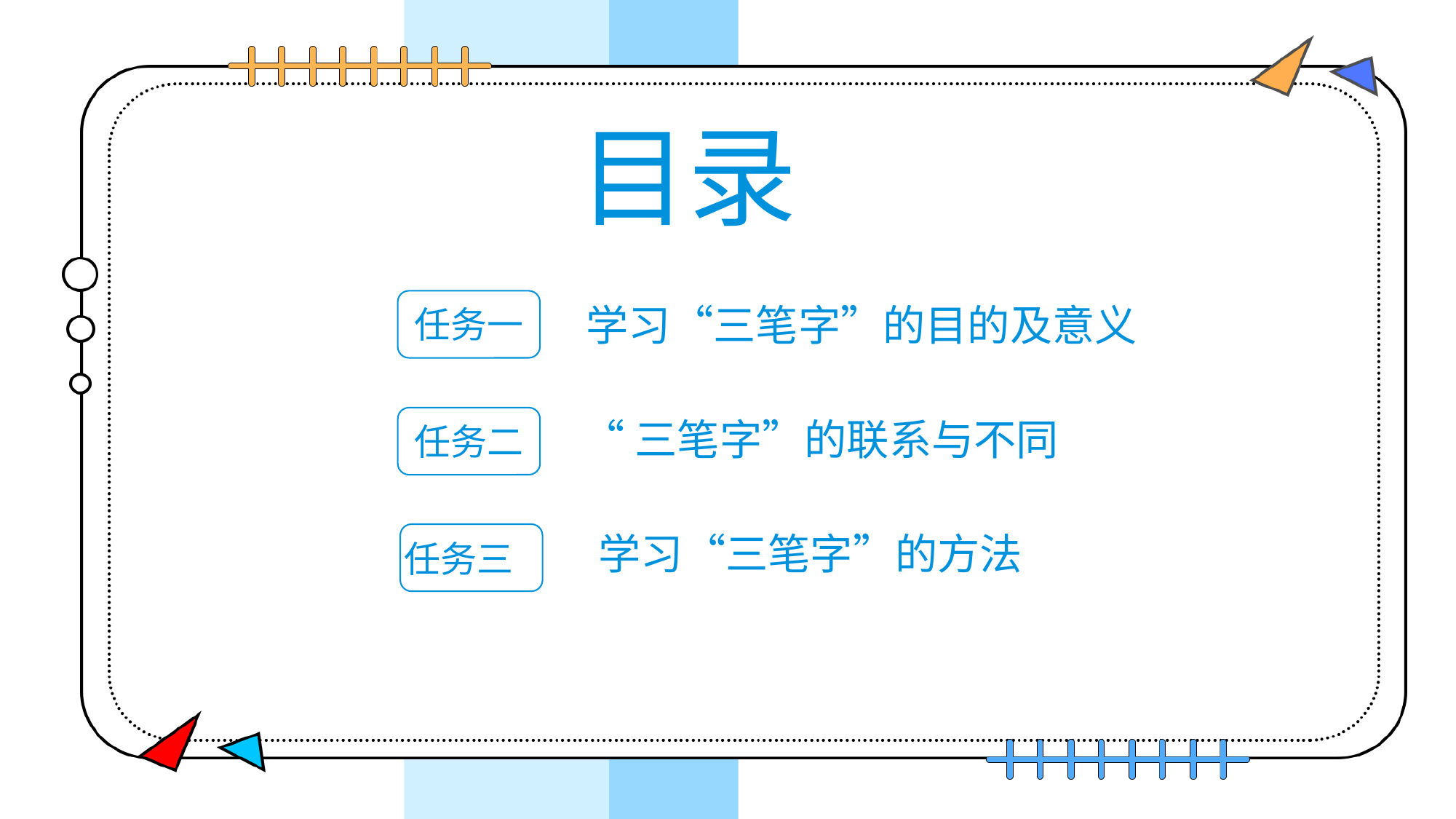

目录

 学习“三笔字”的目的及意义
任务一
  “三笔字”的联系与不同

任务二
 学习“三笔字”的方法

任务三